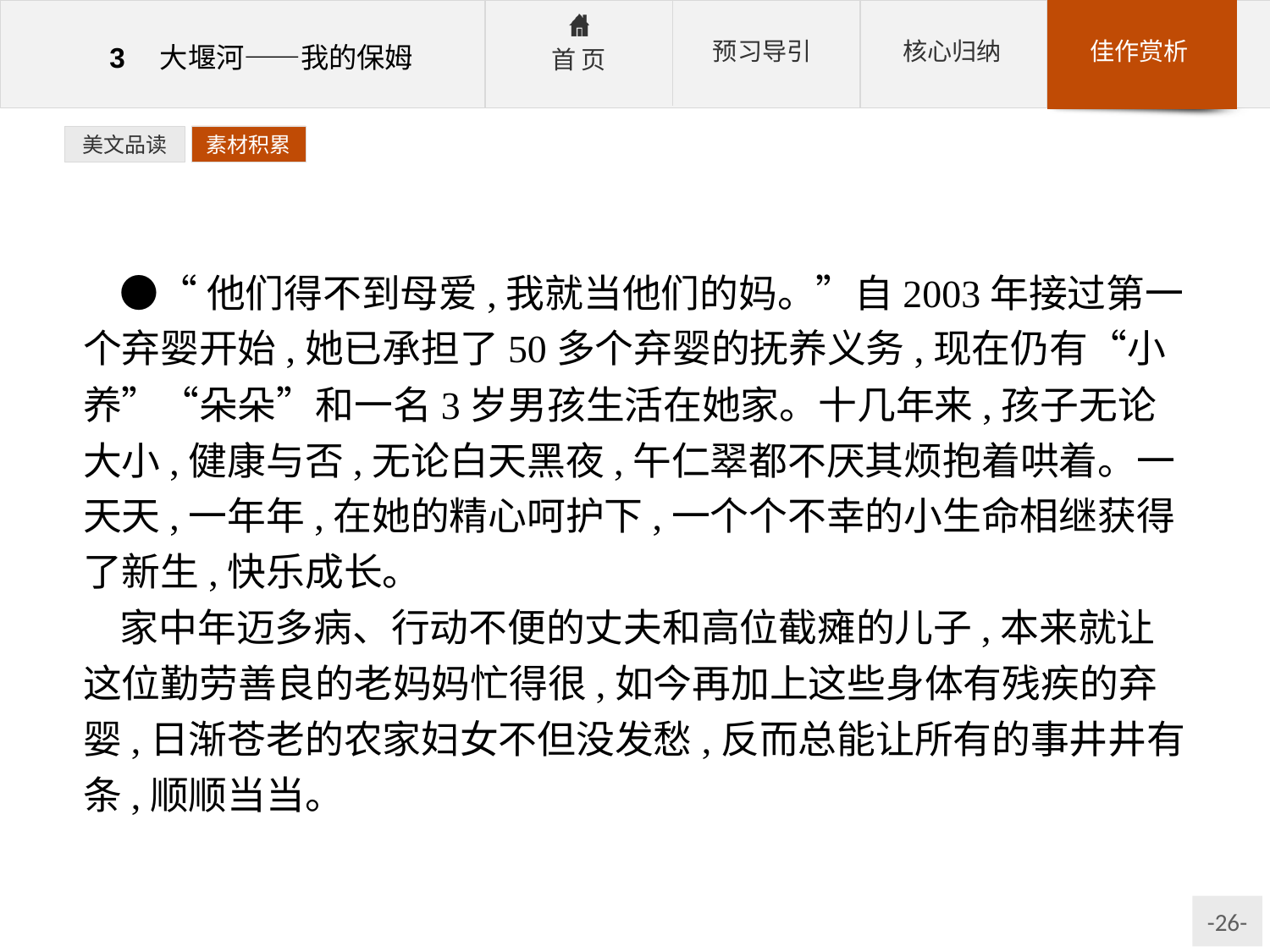

美文品读
素材积累
●“他们得不到母爱,我就当他们的妈。”自2003年接过第一个弃婴开始,她已承担了50多个弃婴的抚养义务,现在仍有“小养”“朵朵”和一名3岁男孩生活在她家。十几年来,孩子无论大小,健康与否,无论白天黑夜,午仁翠都不厌其烦抱着哄着。一天天,一年年,在她的精心呵护下,一个个不幸的小生命相继获得了新生,快乐成长。
家中年迈多病、行动不便的丈夫和高位截瘫的儿子,本来就让这位勤劳善良的老妈妈忙得很,如今再加上这些身体有残疾的弃婴,日渐苍老的农家妇女不但没发愁,反而总能让所有的事井井有条,顺顺当当。